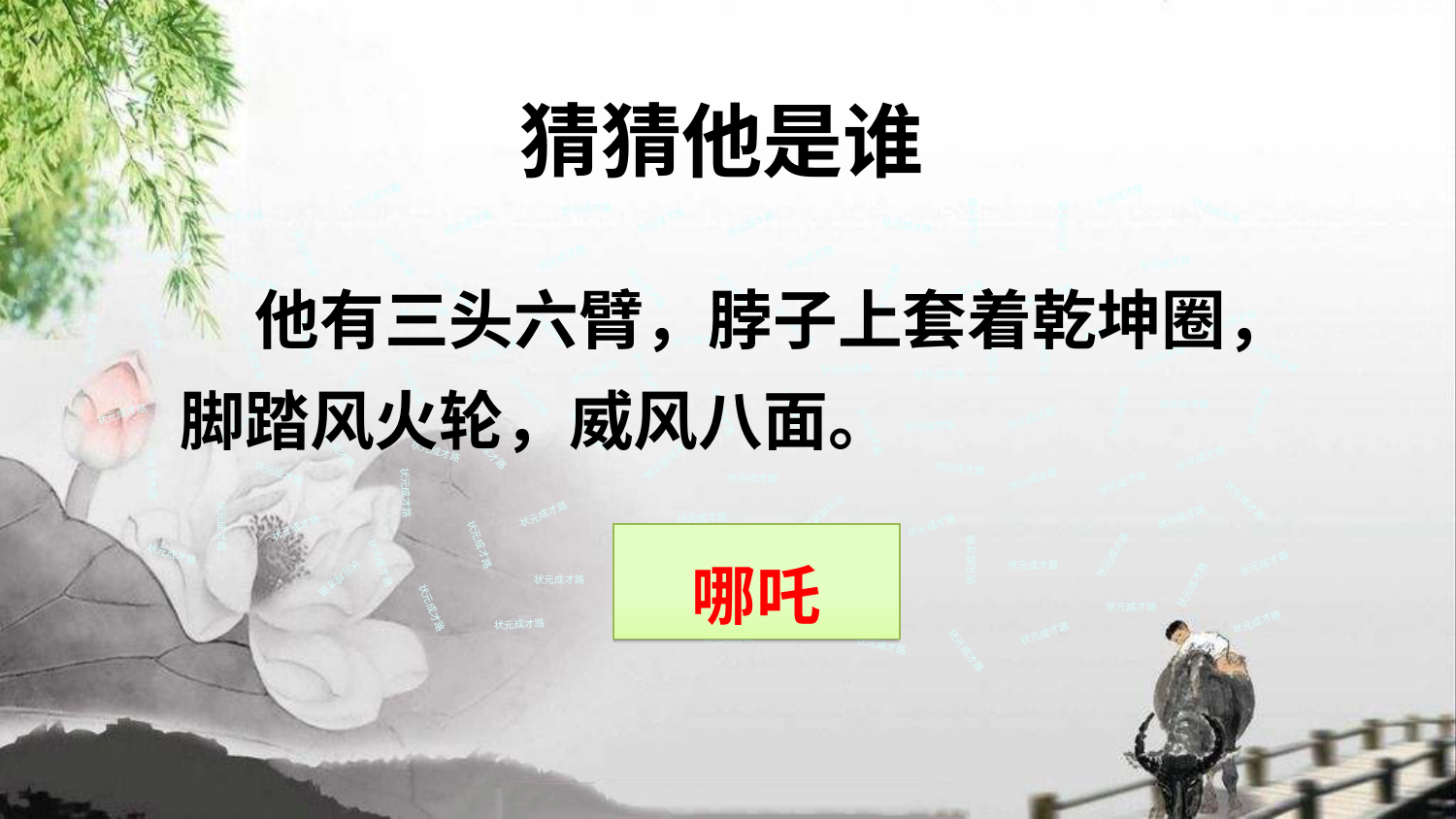

猜猜他是谁
状元成才路
状元成才路
状元成才路
状元成才路
状元成才路
状元成才路
状元成才路
状元成才路
状元成才路
状元成才路
状元成才路
状元成才路
状元成才路
状元成才路
状元成才路
状元成才路
    他有三头六臂，脖子上套着乾坤圈，脚踏风火轮，威风八面。
状元成才路
状元成才路
状元成才路
状元成才路
状元成才路
状元成才路
状元成才路
状元成才路
状元成才路
状元成才路
状元成才路
状元成才路
状元成才路
状元成才路
状元成才路
状元成才路
状元成才路
状元成才路
状元成才路
状元成才路
状元成才路
状元成才路
状元成才路
状元成才路
状元成才路
状元成才路
状元成才路
状元成才路
状元成才路
状元成才路
状元成才路
状元成才路
状元成才路
状元成才路
状元成才路
状元成才路
状元成才路
状元成才路
状元成才路
状元成才路
状元成才路
状元成才路
状元成才路
状元成才路
状元成才路
状元成才路
状元成才路
状元成才路
状元成才路
状元成才路
状元成才路
状元成才路
状元成才路
状元成才路
状元成才路
状元成才路
状元成才路
状元成才路
状元成才路
状元成才路
状元成才路
哪吒
状元成才路
状元成才路
状元成才路
状元成才路
状元成才路
状元成才路
状元成才路
状元成才路
状元成才路
状元成才路
状元成才路
状元成才路
状元成才路
状元成才路
状元成才路
状元成才路
状元成才路
状元成才路
状元成才路
状元成才路
状元成才路
状元成才路
状元成才路